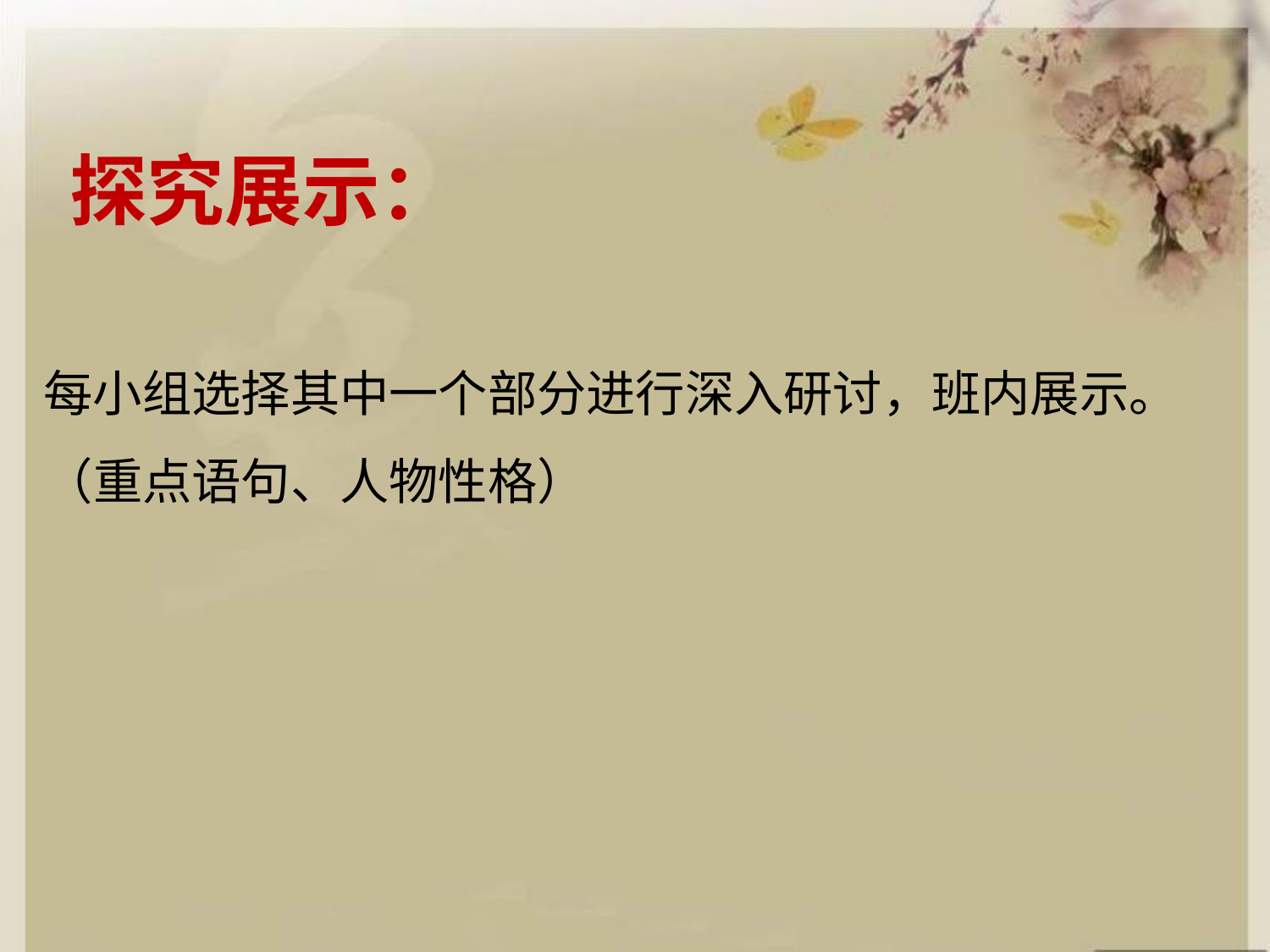

探究展示：
每小组选择其中一个部分进行深入研讨，班内展示。
（重点语句、人物性格）